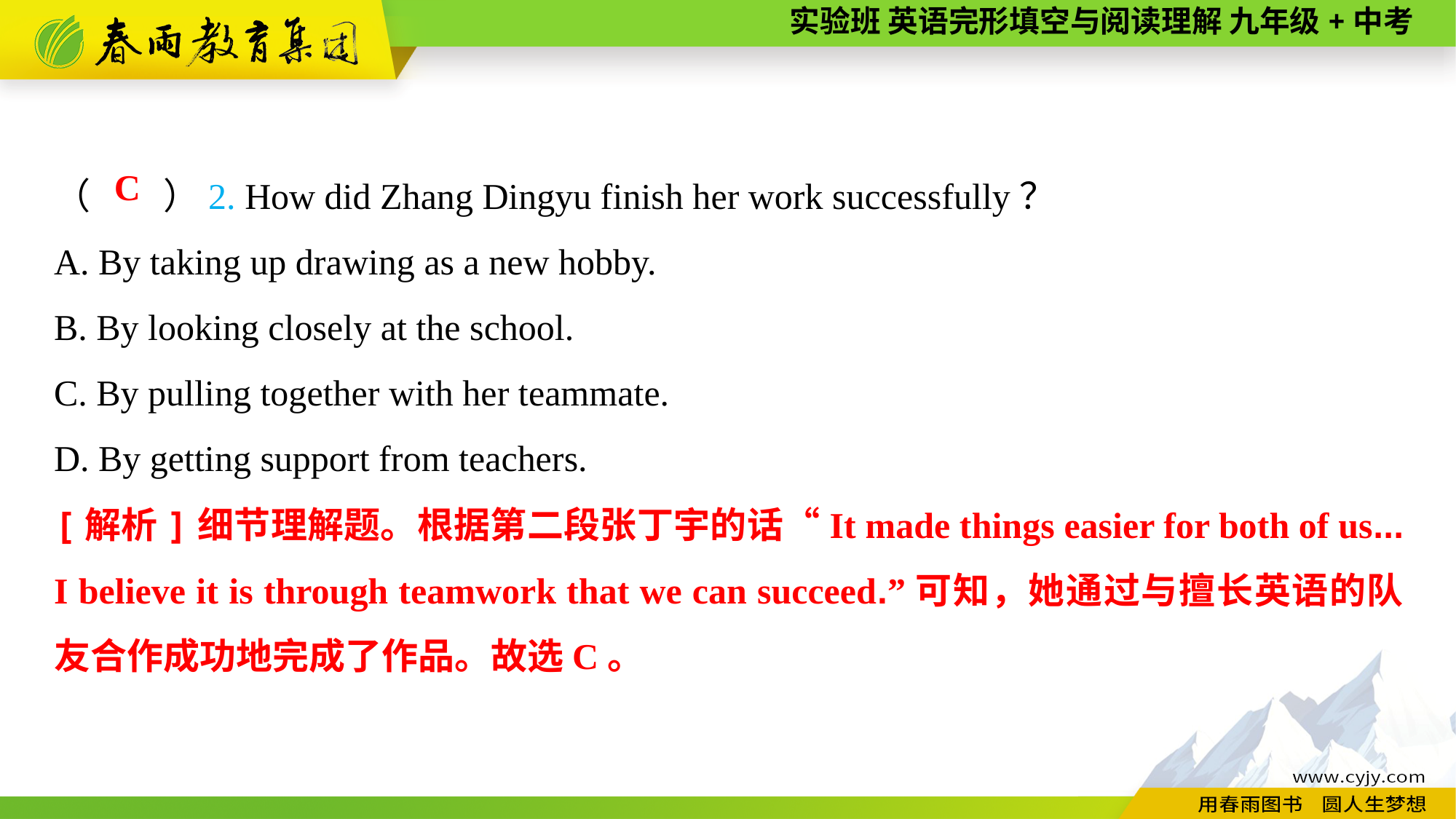

（　　）2. How did Zhang Dingyu finish her work successfully？
A. By taking up drawing as a new hobby.
B. By looking closely at the school.
C. By pulling together with her teammate.
D. By getting support from teachers.
C
[解析]细节理解题。根据第二段张丁宇的话“It made things easier for both of us... I believe it is through teamwork that we can succeed.”可知，她通过与擅长英语的队友合作成功地完成了作品。故选C。